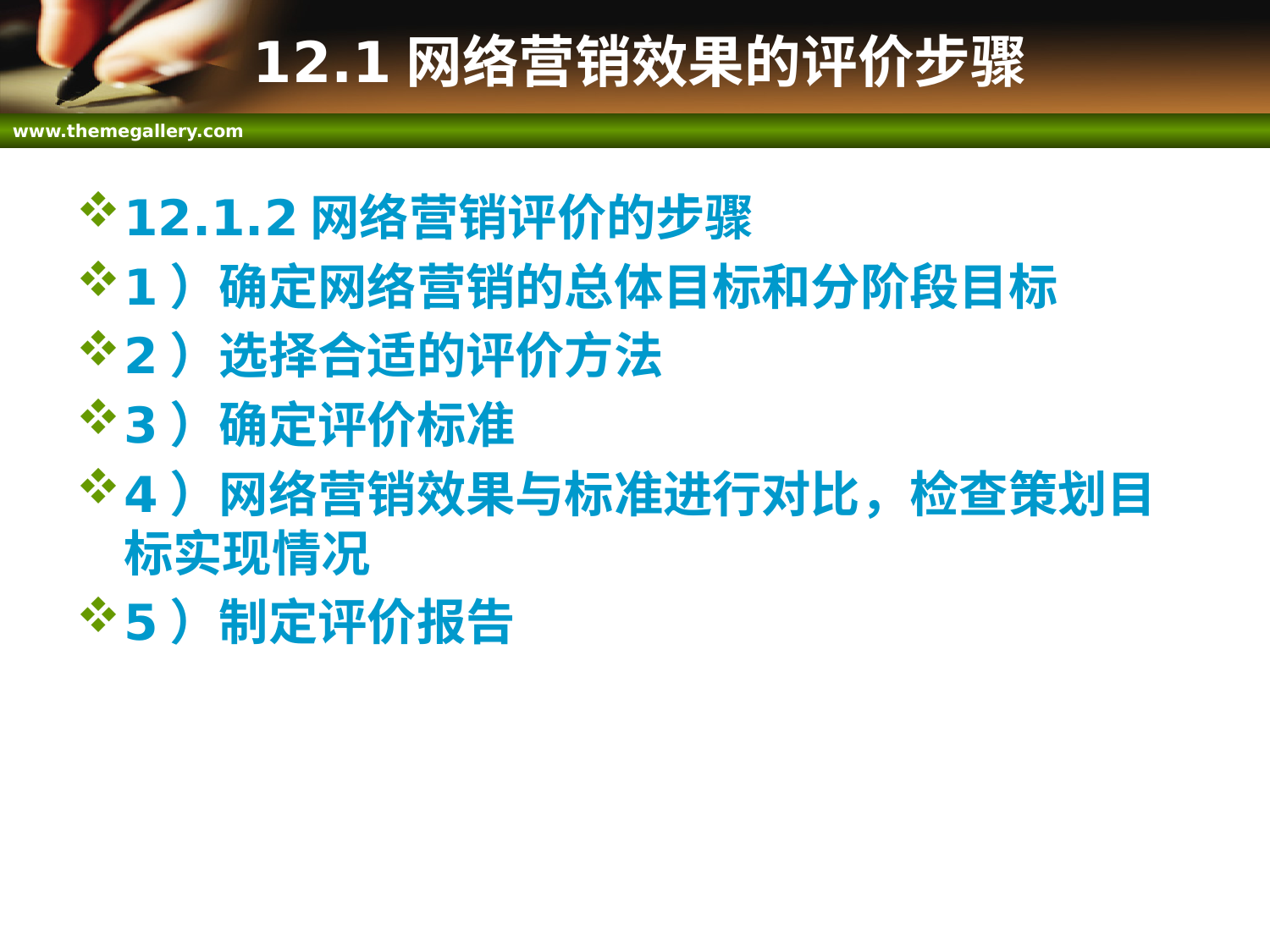

# 12.1网络营销效果的评价步骤
12.1.2网络营销评价的步骤
1）确定网络营销的总体目标和分阶段目标
2）选择合适的评价方法
3）确定评价标准
4）网络营销效果与标准进行对比，检查策划目标实现情况
5）制定评价报告